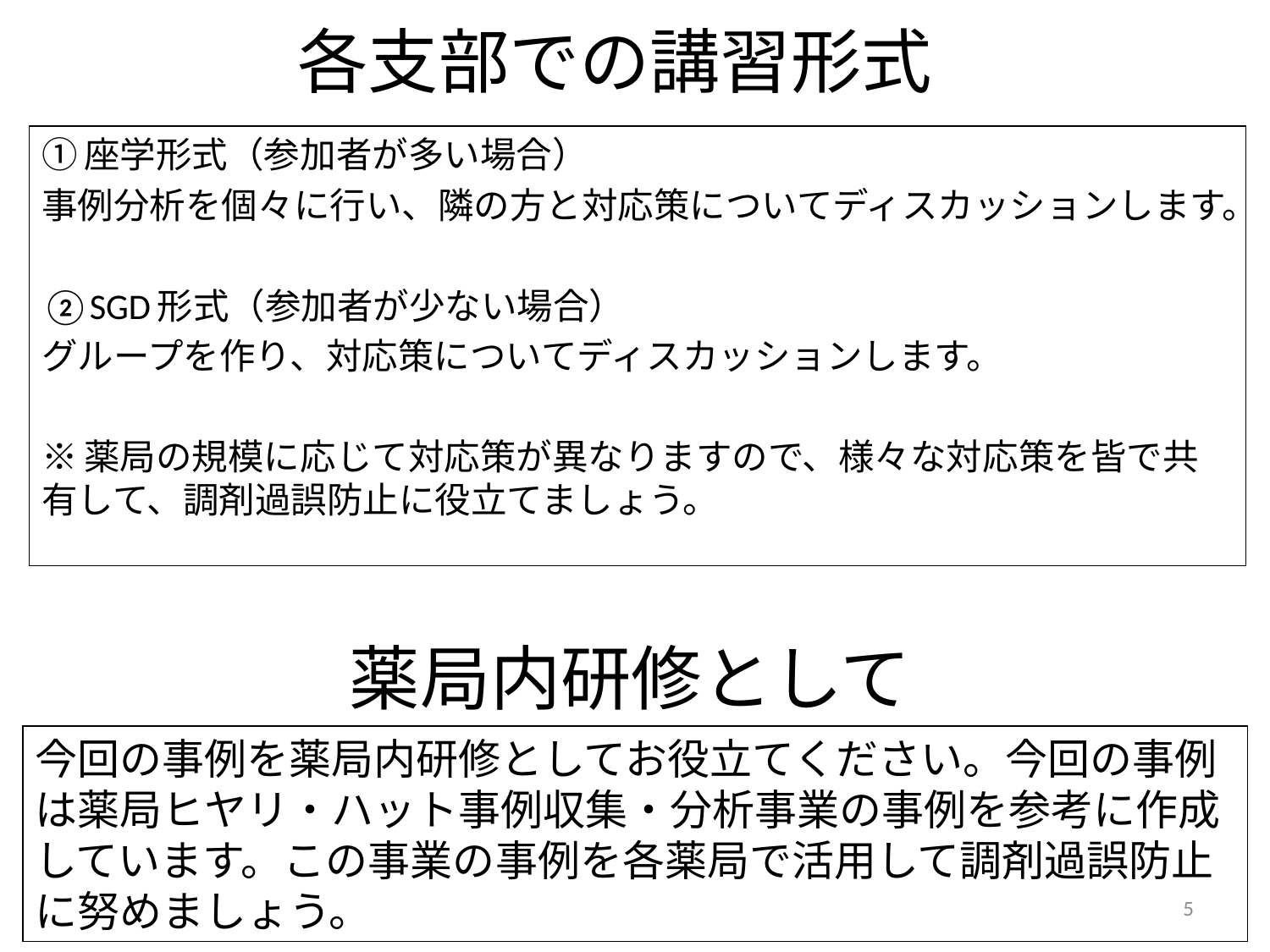

# 各支部での講習形式
①座学形式（参加者が多い場合）
事例分析を個々に行い、隣の方と対応策についてディスカッションします。

②SGD形式（参加者が少ない場合）
グループを作り、対応策についてディスカッションします。

※薬局の規模に応じて対応策が異なりますので、様々な対応策を皆で共有して、調剤過誤防止に役立てましょう。
薬局内研修として
今回の事例を薬局内研修としてお役立てください。今回の事例は薬局ヒヤリ・ハット事例収集・分析事業の事例を参考に作成しています。この事業の事例を各薬局で活用して調剤過誤防止に努めましょう。
5